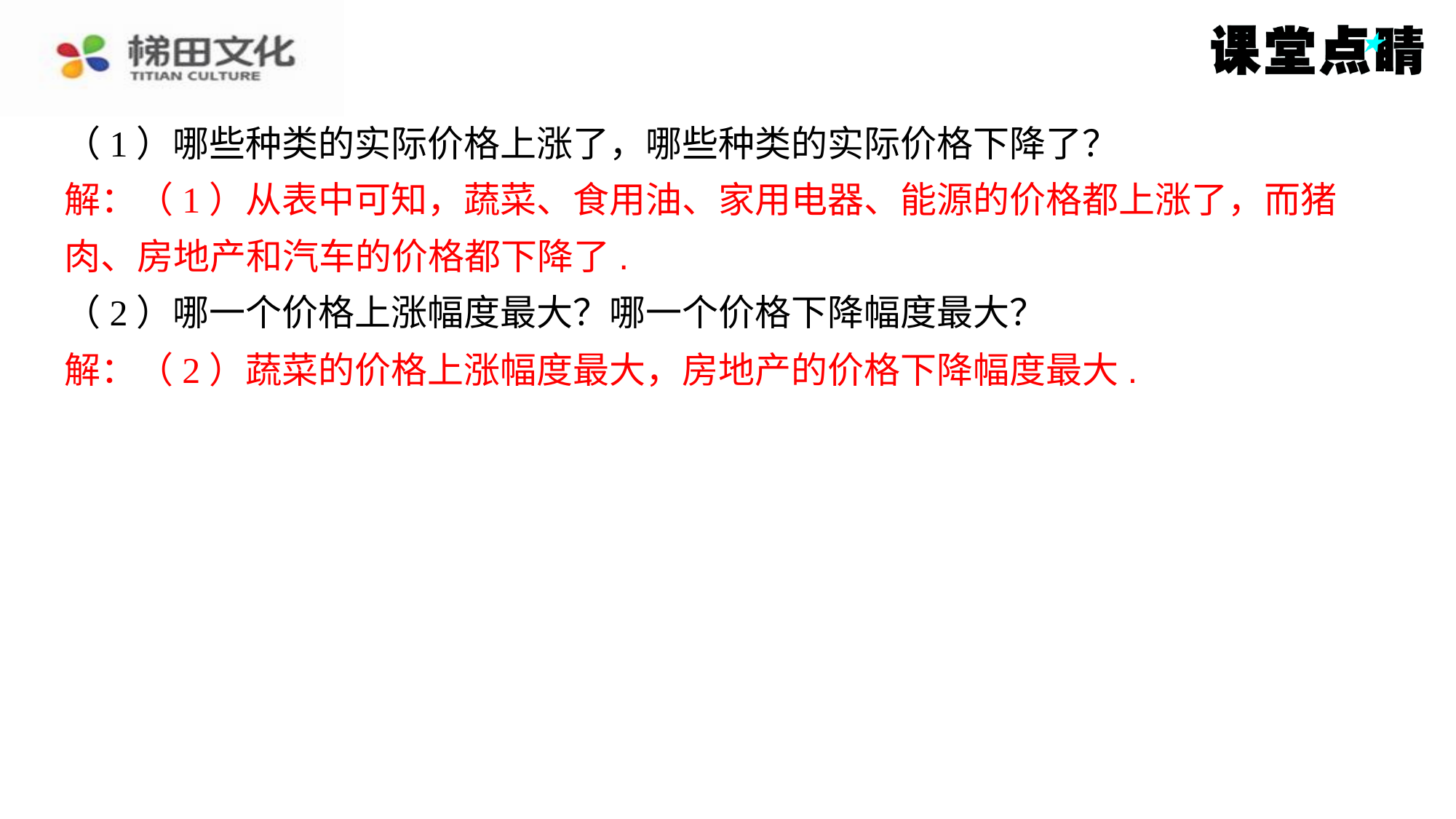

（1）哪些种类的实际价格上涨了，哪些种类的实际价格下降了？
解：（1）从表中可知，蔬菜、食用油、家用电器、能源的价格都上涨了，而猪
肉、房地产和汽车的价格都下降了.
（2）哪一个价格上涨幅度最大？哪一个价格下降幅度最大？
解：（2）蔬菜的价格上涨幅度最大，房地产的价格下降幅度最大.
解：（1）从表中可知，蔬菜、食用油、家用电器、能源的价格都上涨了，而猪
肉、房地产和汽车的价格都下降了.
解：（2）蔬菜的价格上涨幅度最大，房地产的价格下降幅度最大.